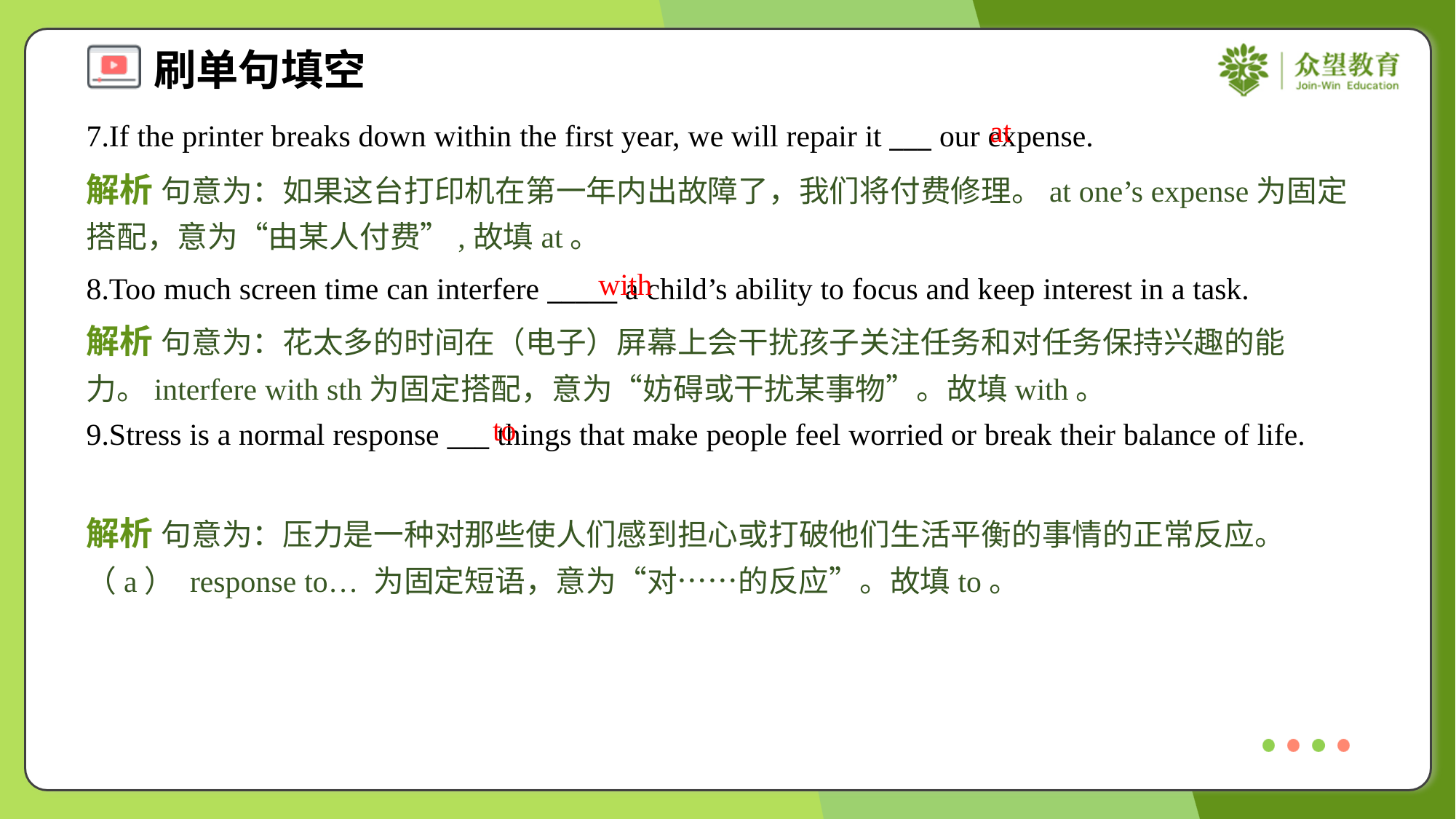

at
7.If the printer breaks down within the first year, we will repair it ___ our expense.
解析 句意为：如果这台打印机在第一年内出故障了，我们将付费修理。at one’s expense为固定搭配，意为“由某人付费”,故填at。
with
8.Too much screen time can interfere _____ a child’s ability to focus and keep interest in a task.
解析 句意为：花太多的时间在（电子）屏幕上会干扰孩子关注任务和对任务保持兴趣的能力。interfere with sth为固定搭配，意为“妨碍或干扰某事物”。故填with。
to
9.Stress is a normal response ___ things that make people feel worried or break their balance of life.
解析 句意为：压力是一种对那些使人们感到担心或打破他们生活平衡的事情的正常反应。（a） response to… 为固定短语，意为“对……的反应”。故填to。